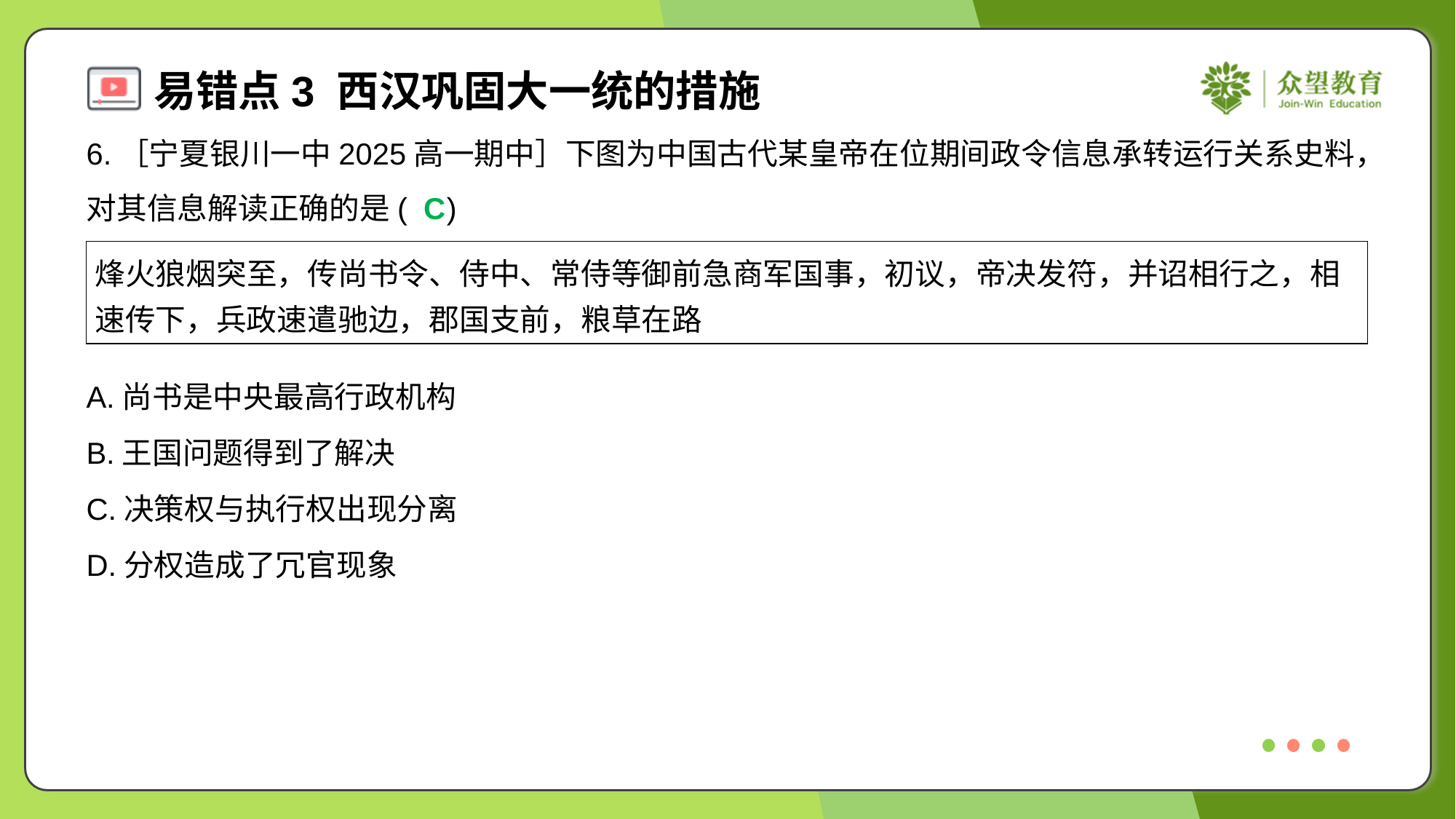

6.［宁夏银川一中2025高一期中］下图为中国古代某皇帝在位期间政令信息承转运行关系史料，
对其信息解读正确的是(     )
C
| 烽火狼烟突至，传尚书令、侍中、常侍等御前急商军国事，初议，帝决发符，并诏相行之，相 速传下，兵政速遣驰边，郡国支前，粮草在路 |
| --- |
A.尚书是中央最高行政机构
B.王国问题得到了解决
C.决策权与执行权出现分离
D.分权造成了冗官现象